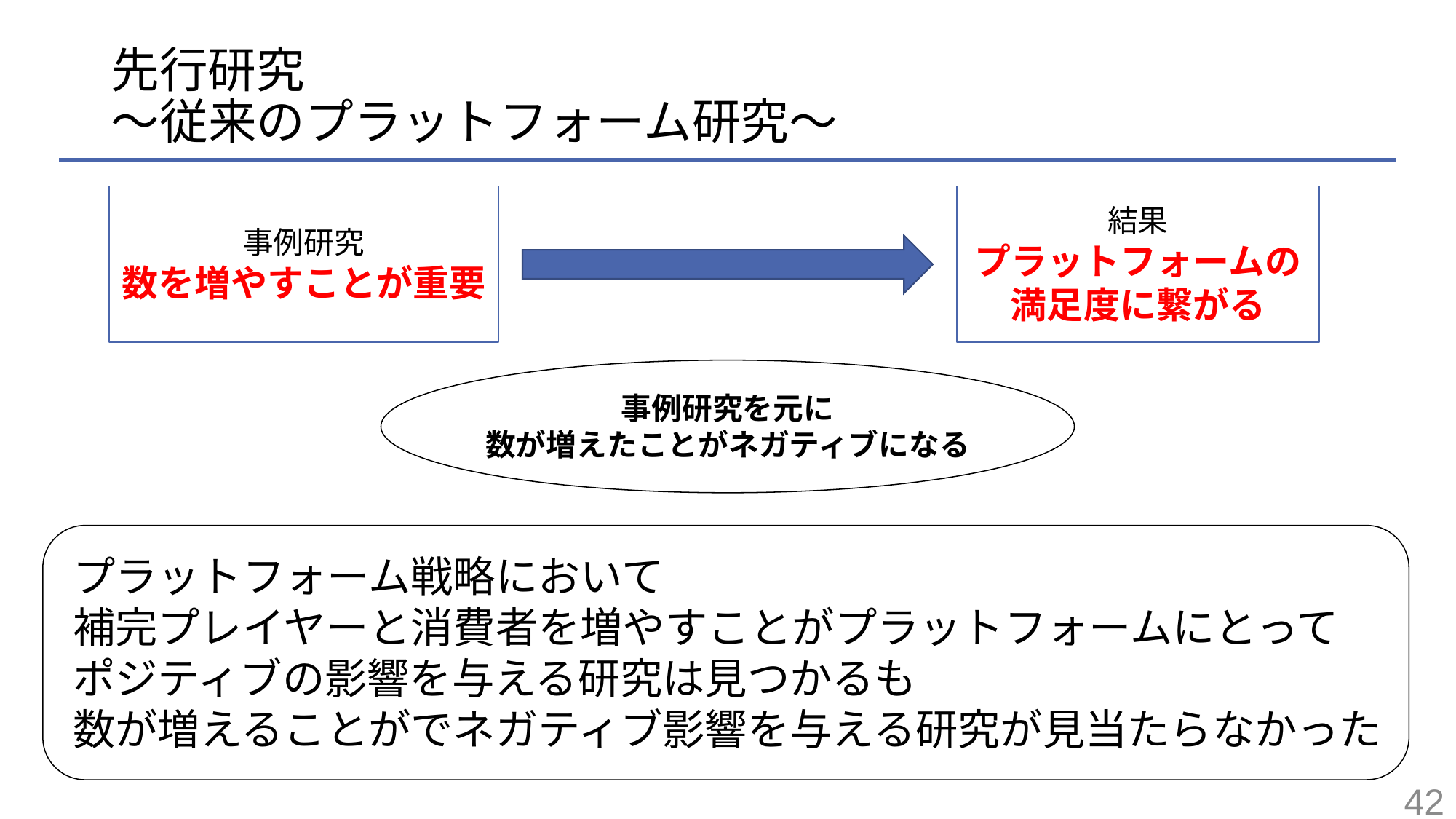

# 先行研究 〜従来のプラットフォーム研究〜

結果
プラットフォームの
満足度に繋がる
事例研究
数を増やすことが重要

事例研究を元に
数が増えたことがネガティブになる

プラットフォーム戦略において
補完プレイヤーと消費者を増やすことがプラットフォームにとって
ポジティブの影響を与える研究は見つかるも
数が増えることがでネガティブ影響を与える研究が見当たらなかった
42